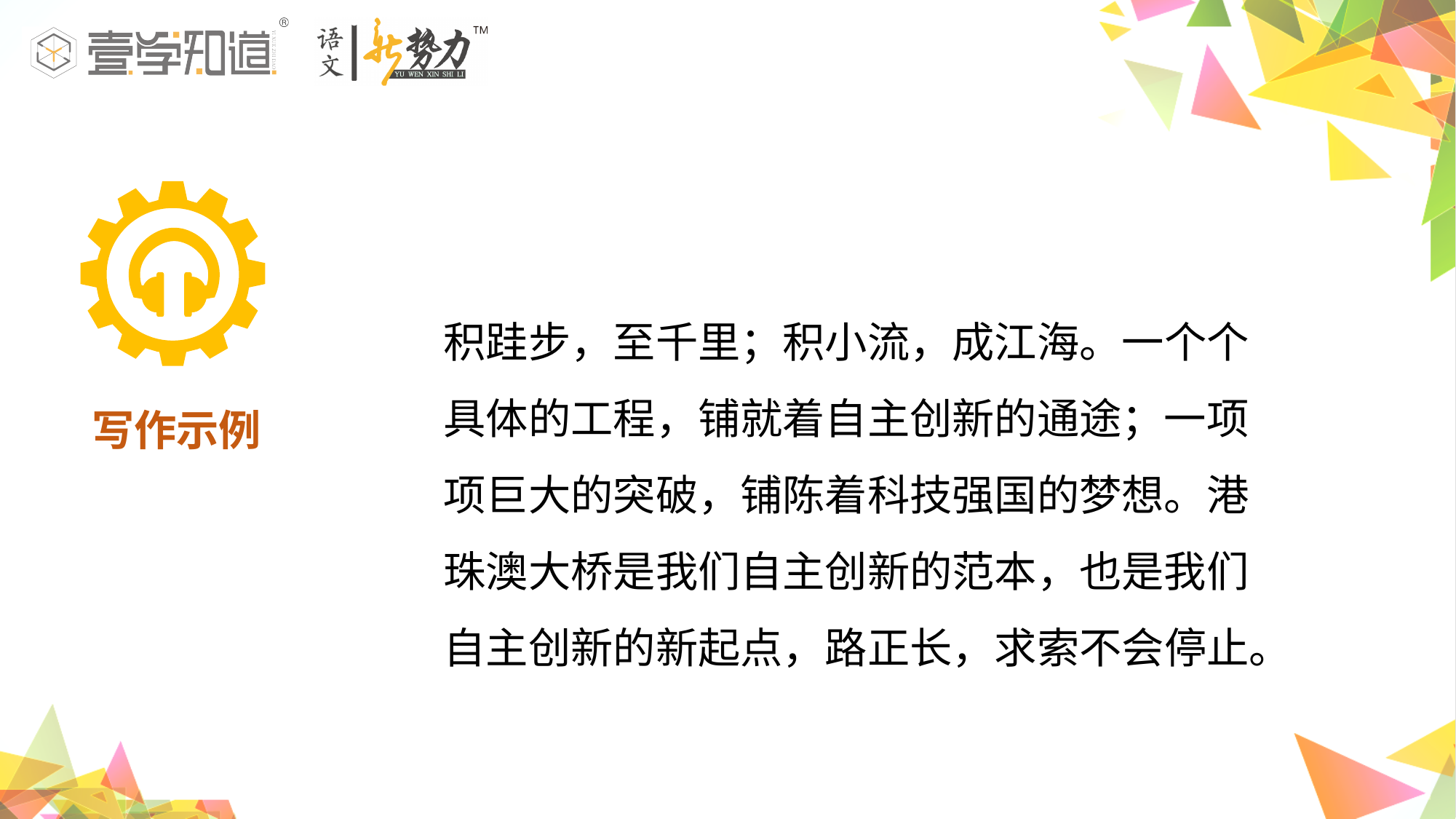

积跬步，至千里；积小流，成江海。一个个具体的工程，铺就着自主创新的通途；一项项巨大的突破，铺陈着科技强国的梦想。港珠澳大桥是我们自主创新的范本，也是我们自主创新的新起点，路正长，求索不会停止。
写作示例